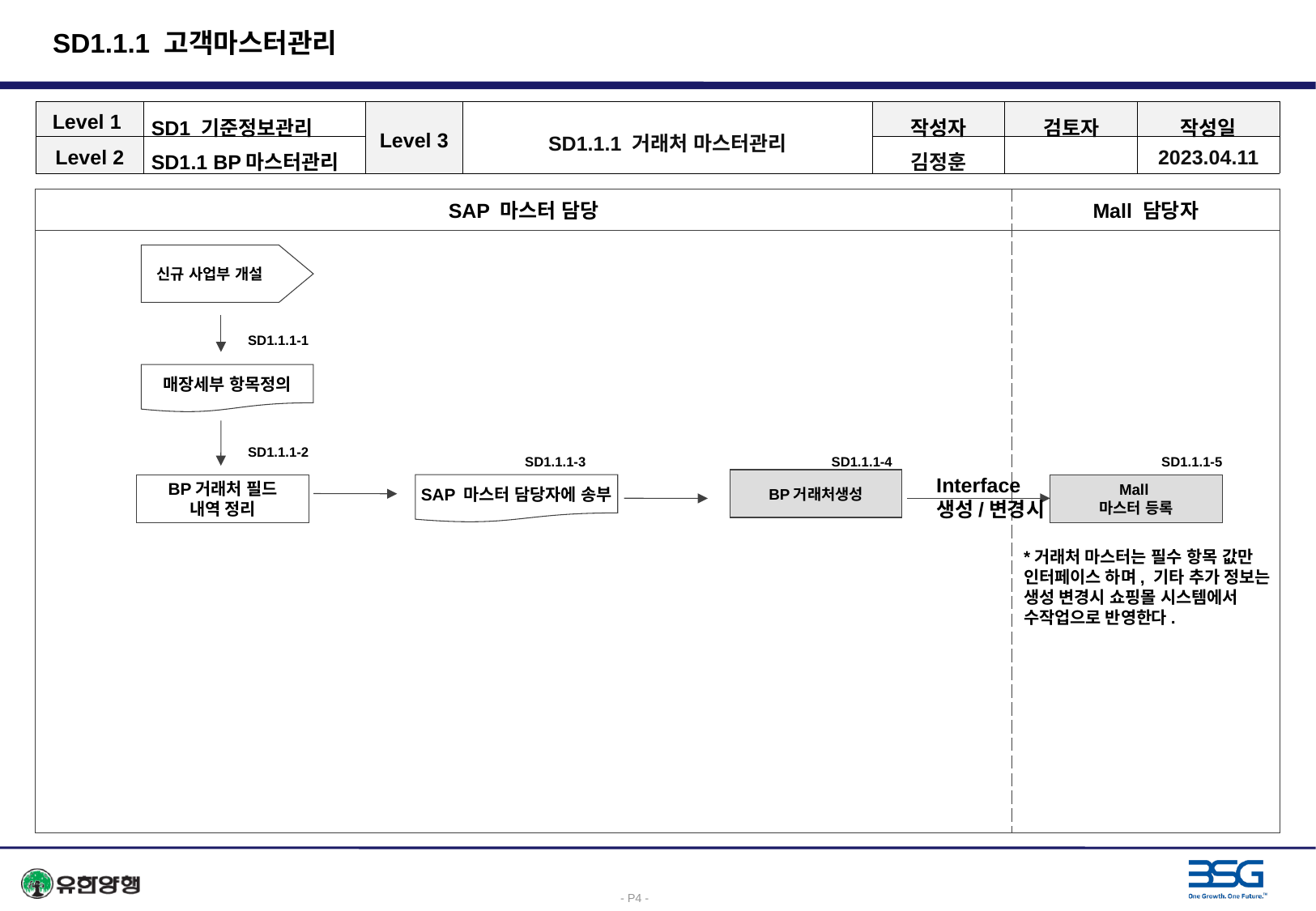

# SD1.1.1 고객마스터관리
| Level 1 | SD1 기준정보관리 | Level 3 | SD1.1.1 거래처 마스터관리 | 작성자 | 검토자 | 작성일 |
| --- | --- | --- | --- | --- | --- | --- |
| Level 2 | SD1.1 BP마스터관리 |  |  | 김정훈 |  | 2023.04.11 |
신규 사업부 개설
| SAP 마스터 담당 | Mall 담당자 |
| --- | --- |
|  |  |
SD1.1.1-1
매장세부 항목정의
SD1.1.1-2
SD1.1.1-5
SD1.1.1-3
SD1.1.1-4
Interface
생성/변경시
BP거래처생성
BP거래처 필드
내역 정리
SAP 마스터 담당자에 송부
Mall
마스터 등록
*거래처 마스터는 필수 항목 값만 인터페이스 하며, 기타 추가 정보는 생성 변경시 쇼핑몰 시스템에서 수작업으로 반영한다.